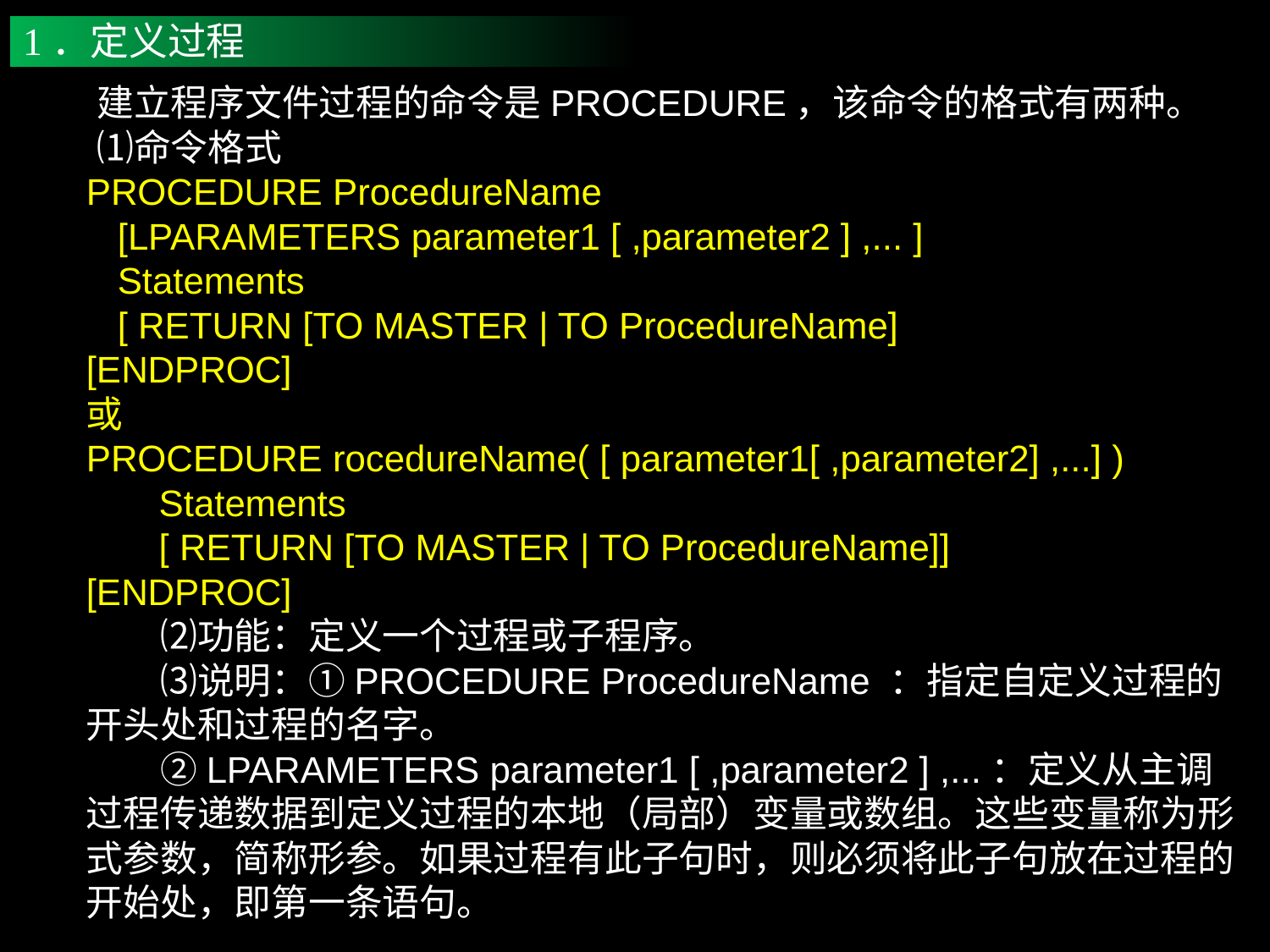

1．定义过程
　　建立程序文件过程的命令是PROCEDURE，该命令的格式有两种。
　　⑴命令格式
PROCEDURE ProcedureName
   [LPARAMETERS parameter1 [ ,parameter2 ] ,... ]
   Statements
   [ RETURN [TO MASTER | TO ProcedureName]
[ENDPROC]
或
PROCEDURE rocedureName( [ parameter1[ ,parameter2] ,...] )
       Statements
       [ RETURN [TO MASTER | TO ProcedureName]]
[ENDPROC]
　　⑵功能：定义一个过程或子程序。
　　⑶说明：①PROCEDURE ProcedureName ：指定自定义过程的开头处和过程的名字。
　　②LPARAMETERS parameter1 [ ,parameter2 ] ,...：定义从主调过程传递数据到定义过程的本地（局部）变量或数组。这些变量称为形式参数，简称形参。如果过程有此子句时，则必须将此子句放在过程的开始处，即第一条语句。